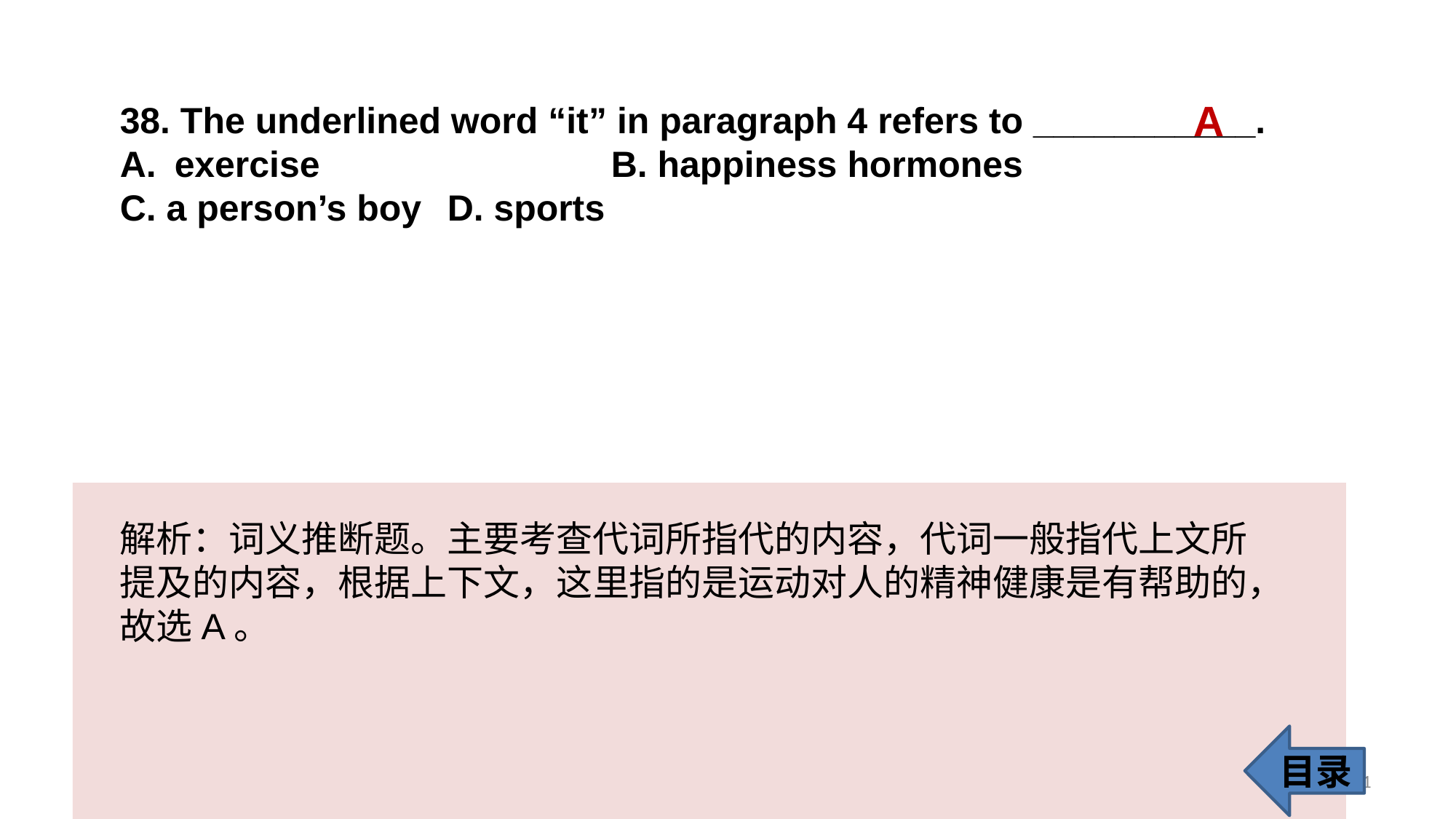

A
38. The underlined word “it” in paragraph 4 refers to ___________.
exercise 			B. happiness hormones
C. a person’s boy 	D. sports

解析：词义推断题。主要考查代词所指代的内容，代词一般指代上文所提及的内容，根据上下文，这里指的是运动对人的精神健康是有帮助的，故选A。
目录
41